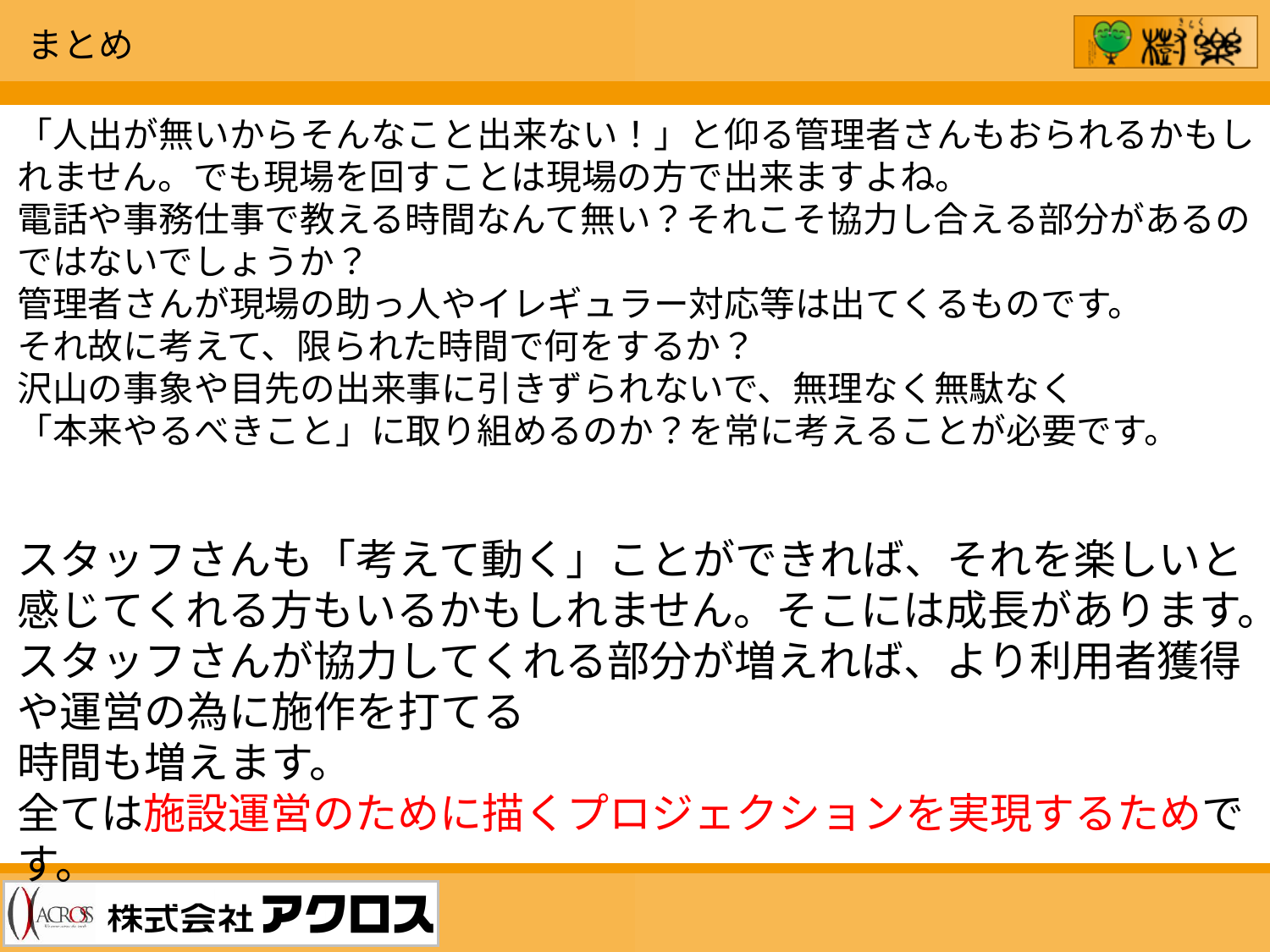

まとめ
「人出が無いからそんなこと出来ない！」と仰る管理者さんもおられるかもしれません。でも現場を回すことは現場の方で出来ますよね。
電話や事務仕事で教える時間なんて無い？それこそ協力し合える部分があるのではないでしょうか？
管理者さんが現場の助っ人やイレギュラー対応等は出てくるものです。
それ故に考えて、限られた時間で何をするか？
沢山の事象や目先の出来事に引きずられないで、無理なく無駄なく
「本来やるべきこと」に取り組めるのか？を常に考えることが必要です。

スタッフさんも「考えて動く」ことができれば、それを楽しいと感じてくれる方もいるかもしれません。そこには成長があります。スタッフさんが協力してくれる部分が増えれば、より利用者獲得や運営の為に施作を打てる
時間も増えます。
全ては施設運営のために描くプロジェクションを実現するためです。